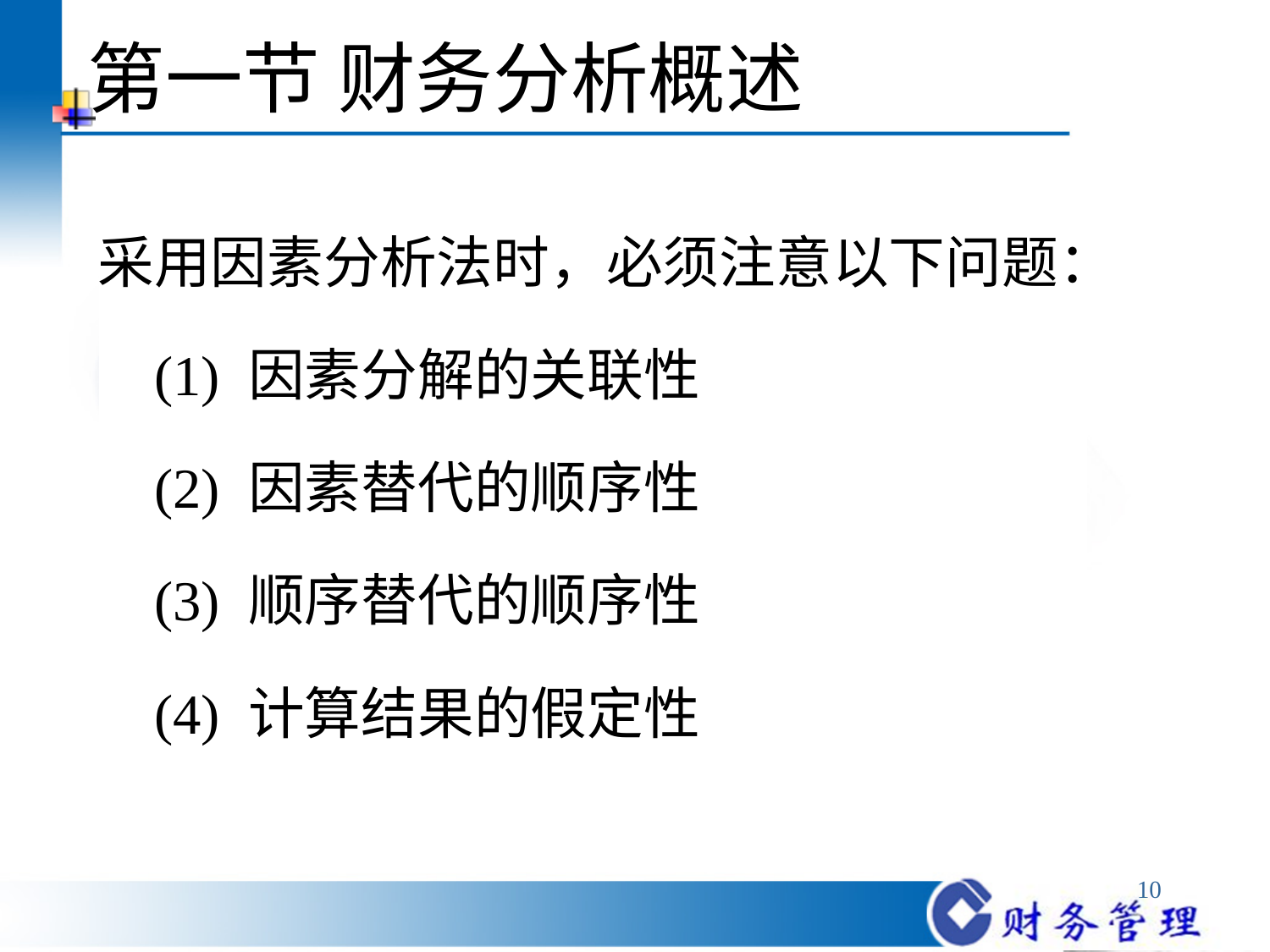

# 第一节 财务分析概述
采用因素分析法时，必须注意以下问题：
    (1) 因素分解的关联性
    (2) 因素替代的顺序性
    (3) 顺序替代的顺序性
    (4) 计算结果的假定性
10